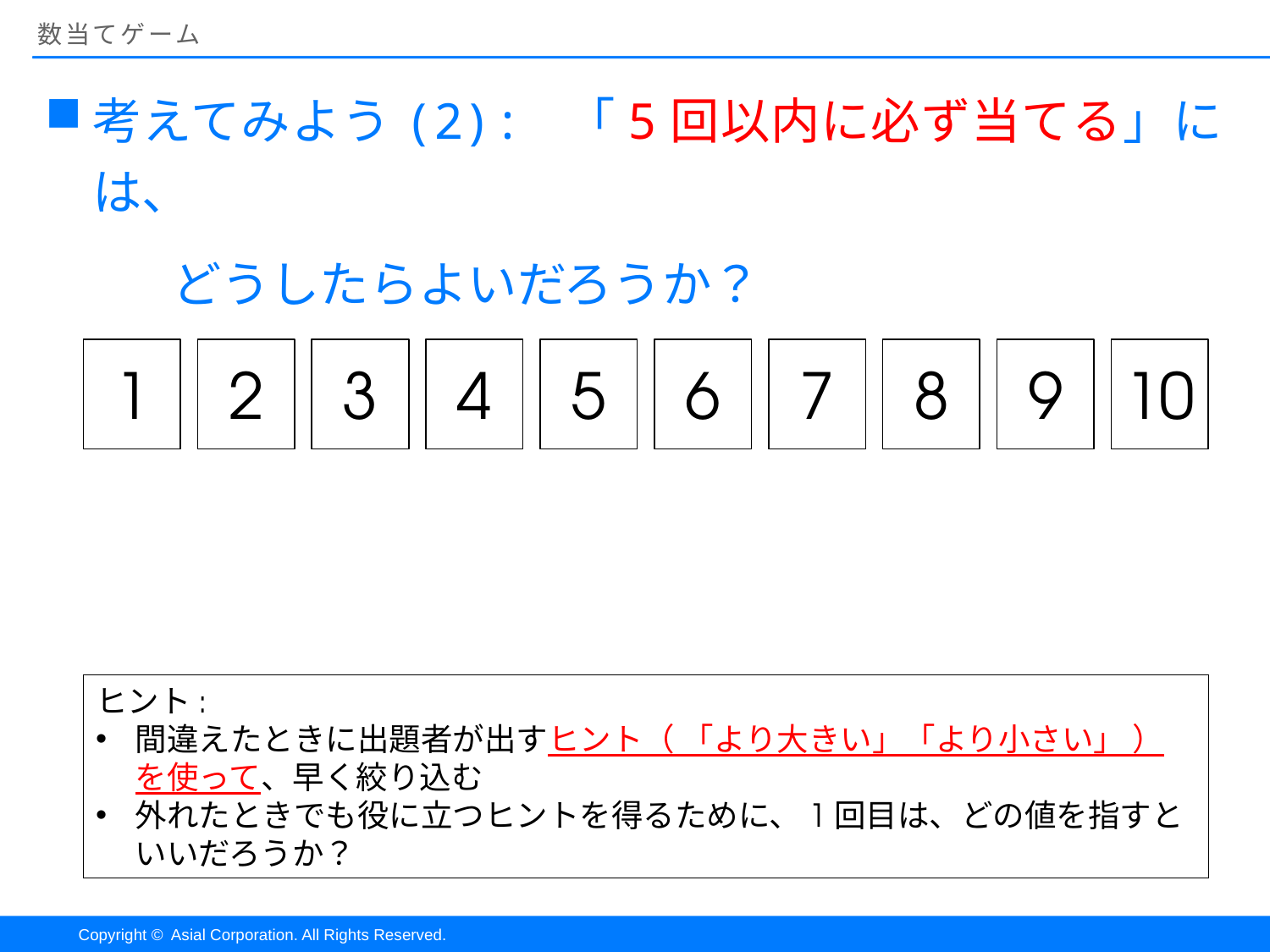

# 数当てゲーム

考えてみよう(2): 「5回以内に必ず当てる」には、
	どうしたらよいだろうか？

8
9
10
1
2
3
4
5
6
7
ヒント:
間違えたときに出題者が出すヒント（ 「より大きい」「より小さい」 ）を使って、早く絞り込む
外れたときでも役に立つヒントを得るために、1回目は、どの値を指すといいだろうか？